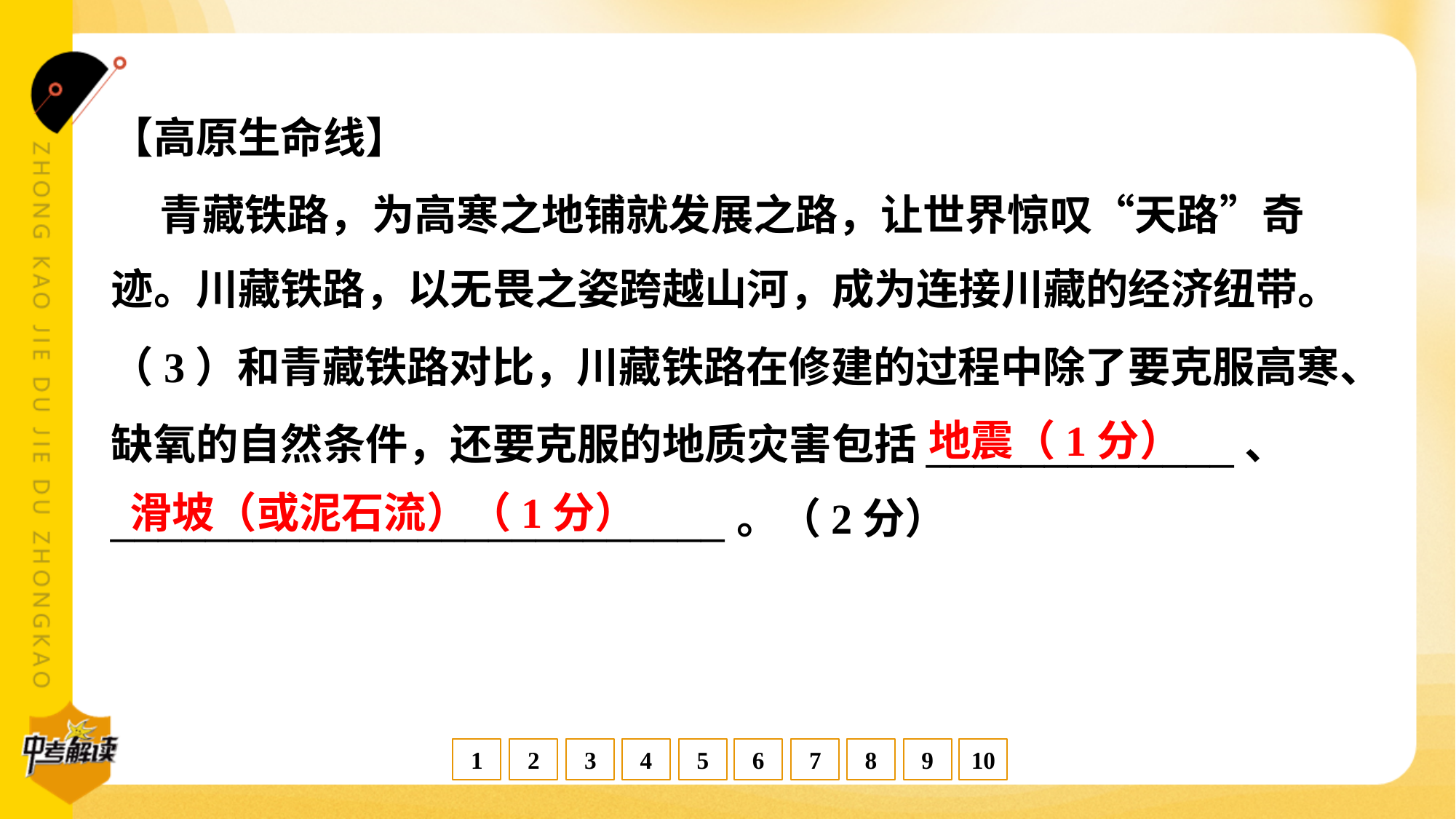

【高原生命线】
    青藏铁路，为高寒之地铺就发展之路，让世界惊叹“天路”奇
迹。川藏铁路，以无畏之姿跨越山河，成为连接川藏的经济纽带。
（3）和青藏铁路对比，川藏铁路在修建的过程中除了要克服高寒、
缺氧的自然条件，还要克服的地质灾害包括_____________、
__________________________。（2分）
地震（1分）
滑坡（或泥石流）（1分）